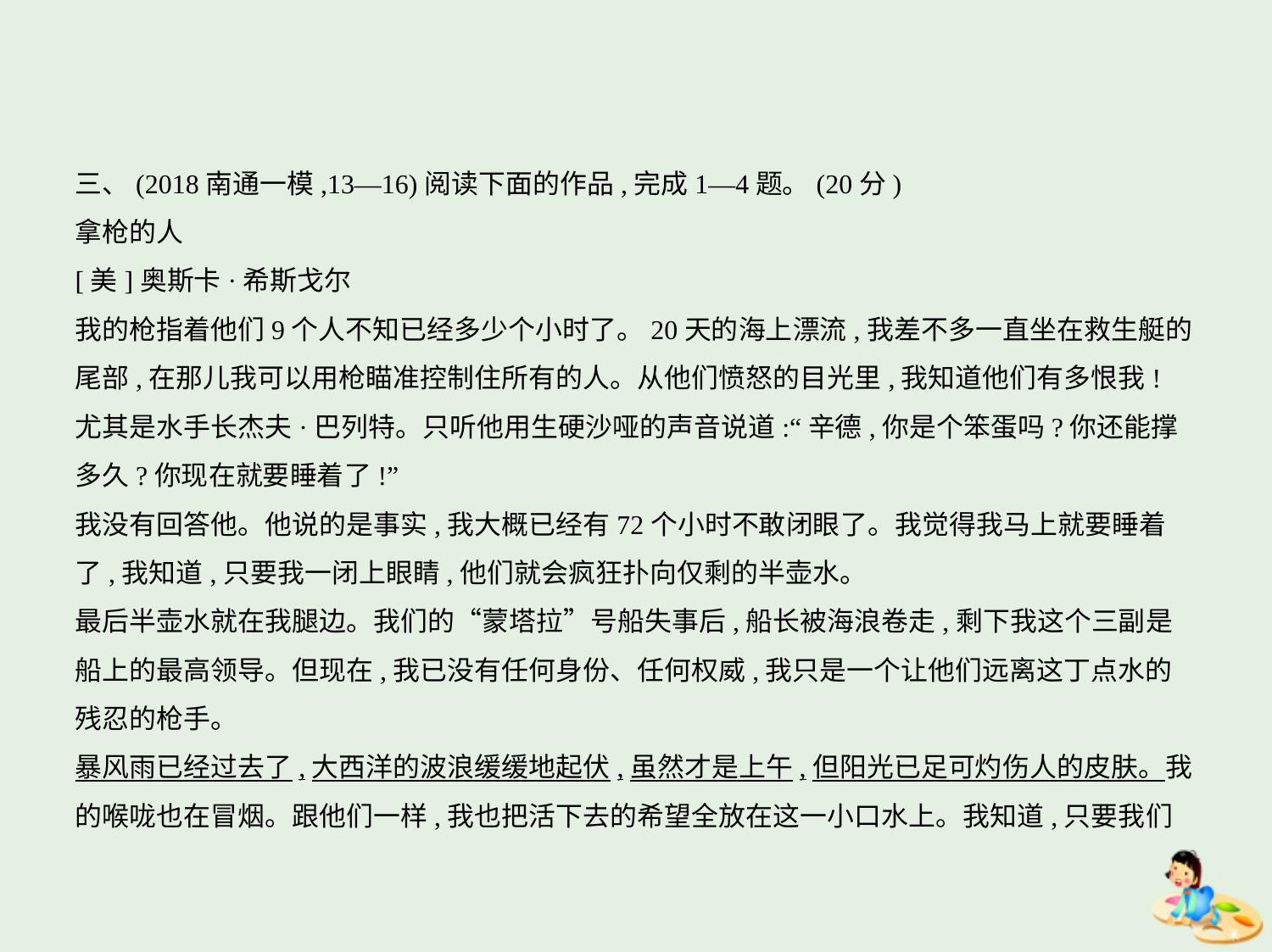

三、(2018南通一模,13—16)阅读下面的作品,完成1—4题。(20分)
拿枪的人
[美]奥斯卡·希斯戈尔
我的枪指着他们9个人不知已经多少个小时了。20天的海上漂流,我差不多一直坐在救生艇的
尾部,在那儿我可以用枪瞄准控制住所有的人。从他们愤怒的目光里,我知道他们有多恨我!
尤其是水手长杰夫·巴列特。只听他用生硬沙哑的声音说道:“辛德,你是个笨蛋吗?你还能撑
多久?你现在就要睡着了!”
我没有回答他。他说的是事实,我大概已经有72个小时不敢闭眼了。我觉得我马上就要睡着
了,我知道,只要我一闭上眼睛,他们就会疯狂扑向仅剩的半壶水。
最后半壶水就在我腿边。我们的“蒙塔拉”号船失事后,船长被海浪卷走,剩下我这个三副是
船上的最高领导。但现在,我已没有任何身份、任何权威,我只是一个让他们远离这丁点水的
残忍的枪手。
暴风雨已经过去了,大西洋的波浪缓缓地起伏,虽然才是上午,但阳光已足可灼伤人的皮肤。我
的喉咙也在冒烟。跟他们一样,我也把活下去的希望全放在这一小口水上。我知道,只要我们